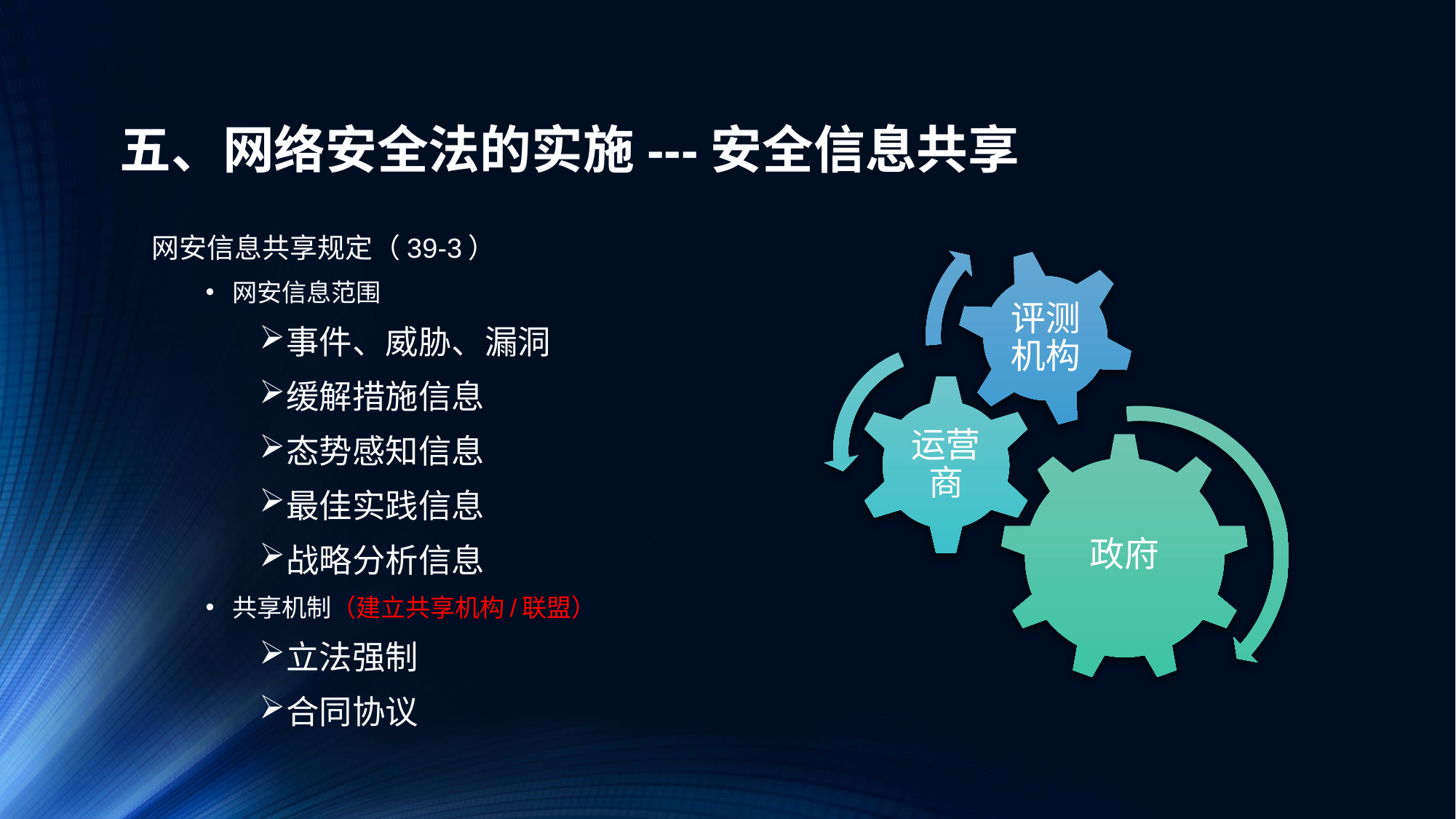

# 五、网络安全法的实施---安全信息共享
网安信息共享规定（39-3）
网安信息范围
事件、威胁、漏洞
缓解措施信息
态势感知信息
最佳实践信息
战略分析信息
共享机制（建立共享机构/联盟）
立法强制
合同协议

政府
运营商
评测机构